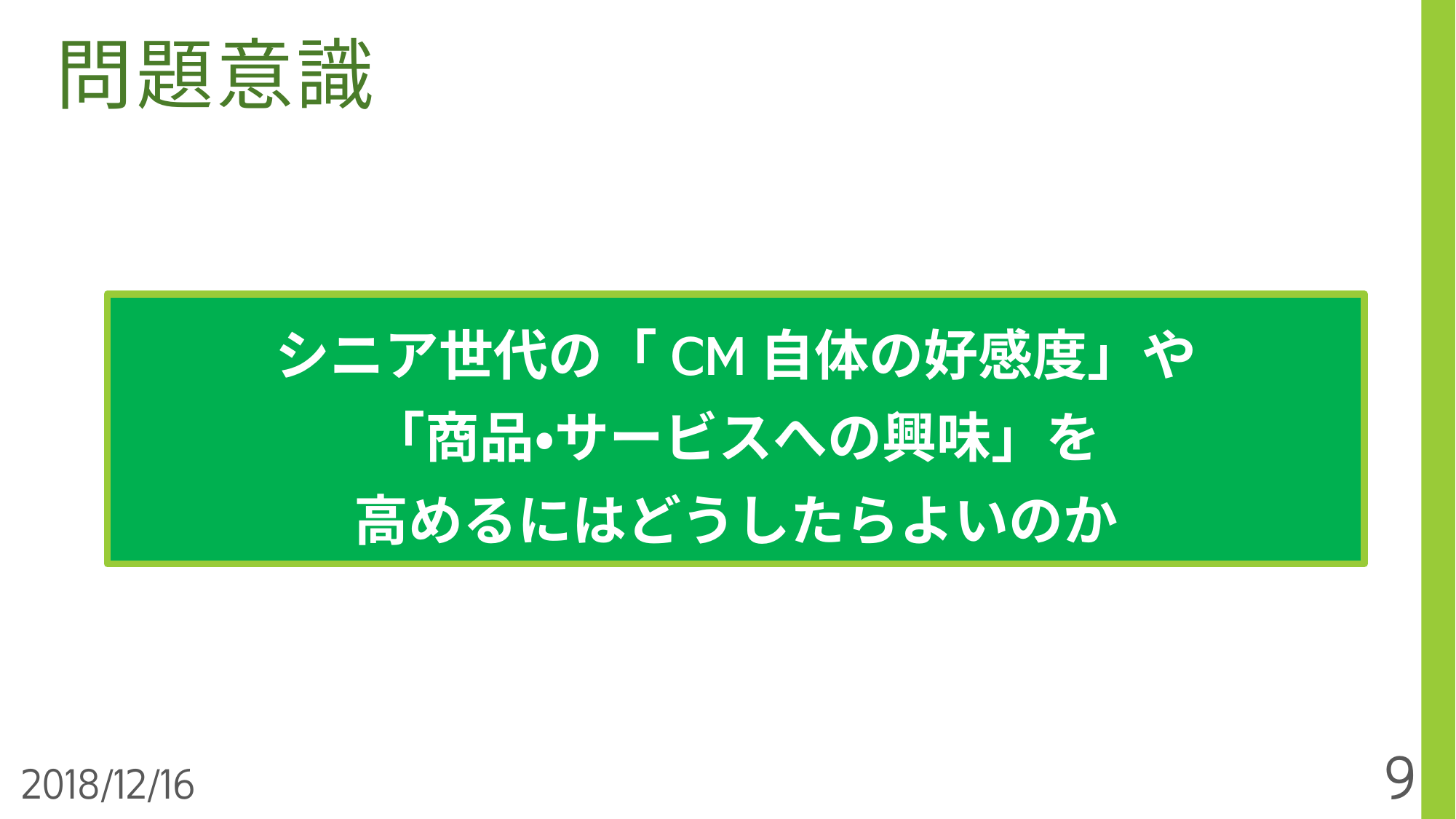

問題意識

シニア世代の「CM自体の好感度」や
「商品・サービスへの興味」を
高めるにはどうしたらよいのか

9
2018/12/16